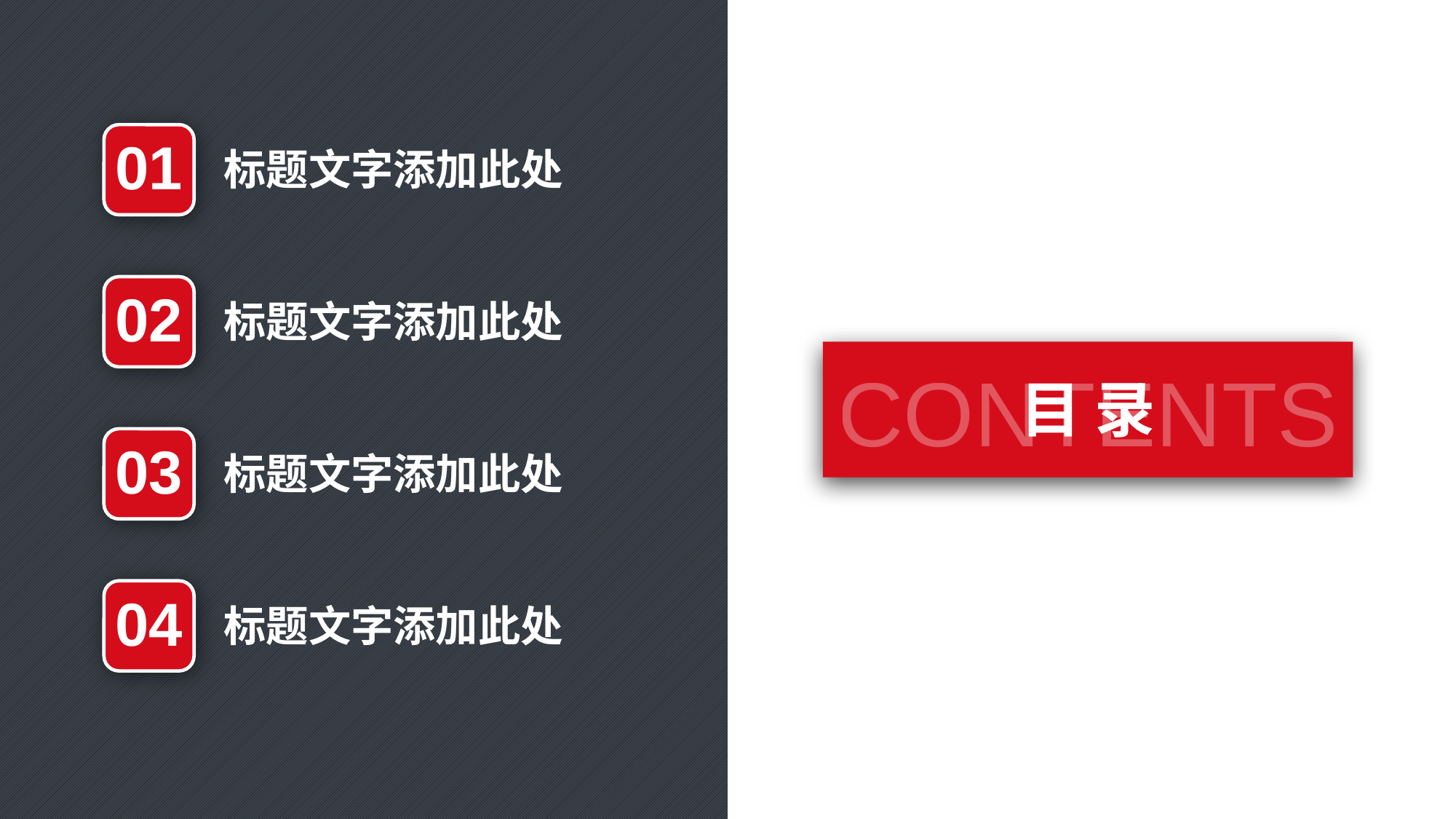

01

标题文字添加此处
02

标题文字添加此处

CONTENTS
目 录
03

标题文字添加此处
04

标题文字添加此处